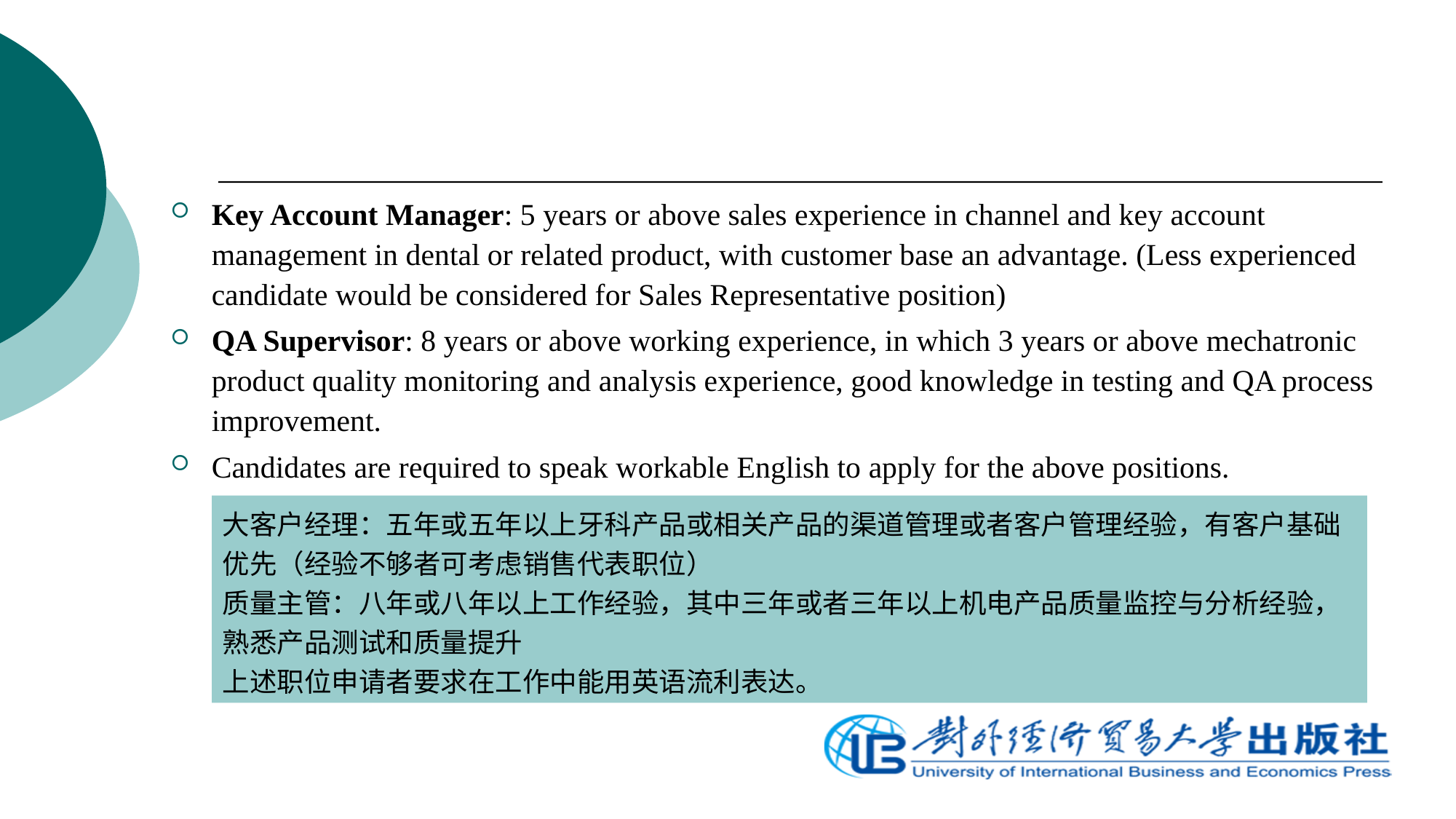

Key Account Manager: 5 years or above sales experience in channel and key account management in dental or related product, with customer base an advantage. (Less experienced candidate would be considered for Sales Representative position)
QA Supervisor: 8 years or above working experience, in which 3 years or above mechatronic product quality monitoring and analysis experience, good knowledge in testing and QA process improvement.
Candidates are required to speak workable English to apply for the above positions.

大客户经理：五年或五年以上牙科产品或相关产品的渠道管理或者客户管理经验，有客户基础优先（经验不够者可考虑销售代表职位）
质量主管：八年或八年以上工作经验，其中三年或者三年以上机电产品质量监控与分析经验，熟悉产品测试和质量提升
上述职位申请者要求在工作中能用英语流利表达。